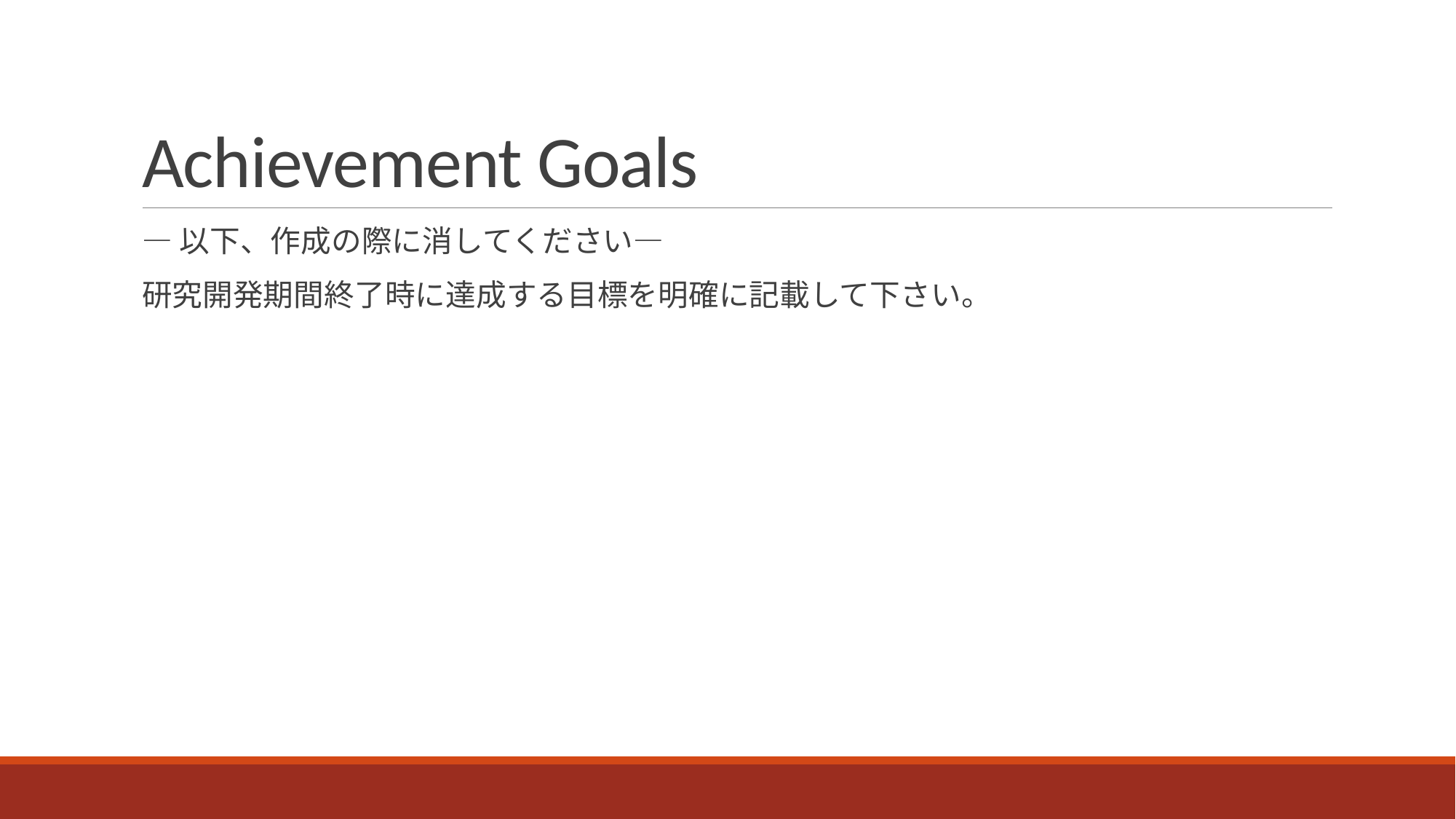

# Achievement Goals
―以下、作成の際に消してください―
研究開発期間終了時に達成する目標を明確に記載して下さい。